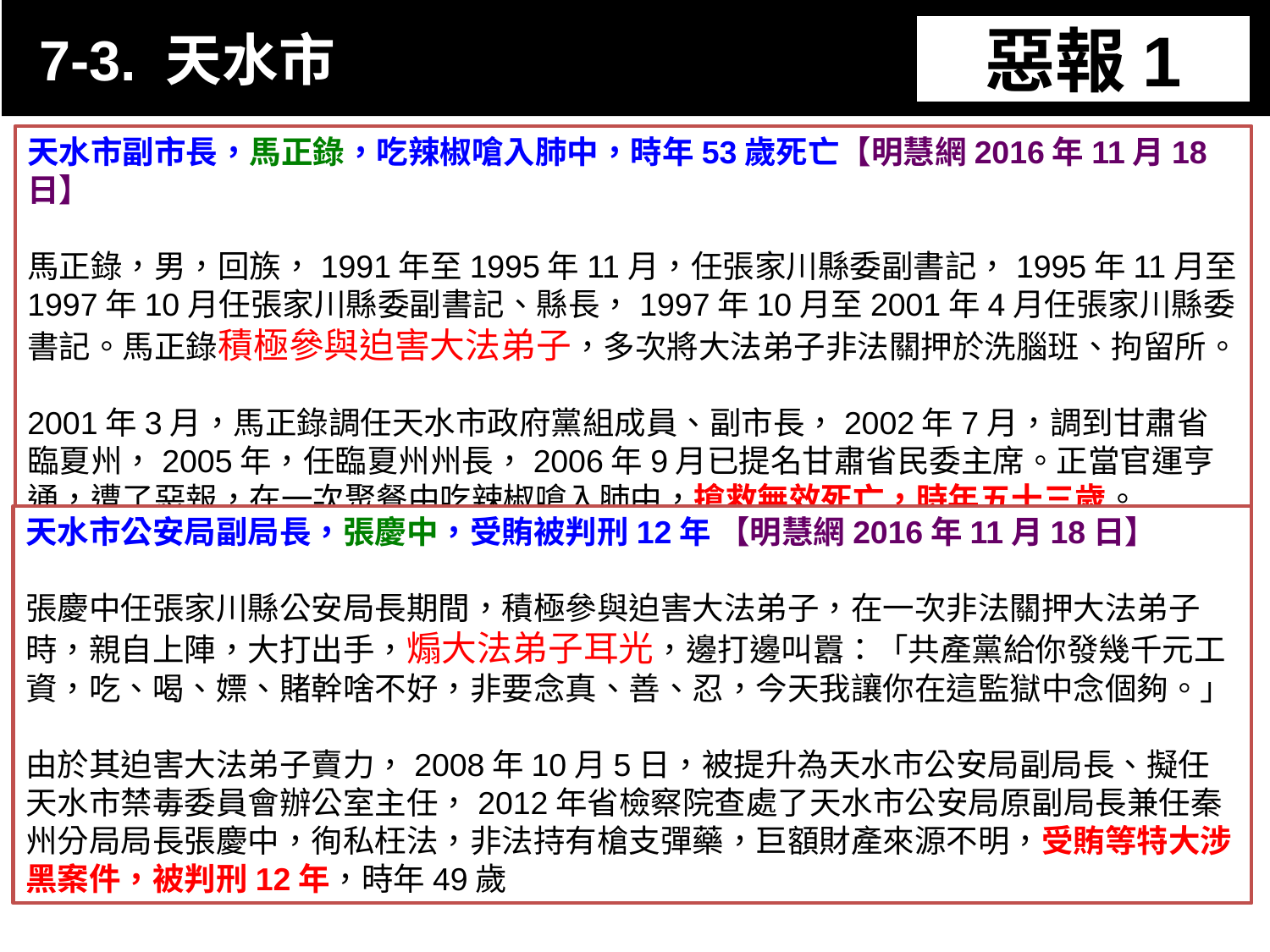

7-3. 天水市
惡報1

11-3. XX市官員惡報實例
天水市副市長，馬正錄，吃辣椒嗆入肺中，時年53歲死亡【明慧網2016年11月18日】

馬正錄，男，回族，1991年至1995年11月，任張家川縣委副書記，1995年11月至1997年10月任張家川縣委副書記、縣長，1997年10月至2001年4月任張家川縣委書記。馬正錄積極參與迫害大法弟子，多次將大法弟子非法關押於洗腦班、拘留所。

2001年3月，馬正錄調任天水市政府黨組成員、副市長，2002年7月，調到甘肅省臨夏州，2005年，任臨夏州州長，2006年9月已提名甘肅省民委主席。正當官運亨通，遭了惡報，在一次聚餐中吃辣椒嗆入肺中，搶救無效死亡，時年五十三歲。
天水市公安局副局長，張慶中，受賄被判刑12年 【明慧網2016年11月18日】

張慶中任張家川縣公安局長期間，積極參與迫害大法弟子，在一次非法關押大法弟子時，親自上陣，大打出手，煽大法弟子耳光，邊打邊叫囂：「共產黨給你發幾千元工資，吃、喝、嫖、賭幹啥不好，非要念真、善、忍，今天我讓你在這監獄中念個夠。」

由於其迫害大法弟子賣力，2008年10月5日，被提升為天水市公安局副局長、擬任天水市禁毒委員會辦公室主任，2012年省檢察院查處了天水市公安局原副局長兼任秦州分局局長張慶中，徇私枉法，非法持有槍支彈藥，巨額財產來源不明，受賄等特大涉黑案件，被判刑12年，時年49歲